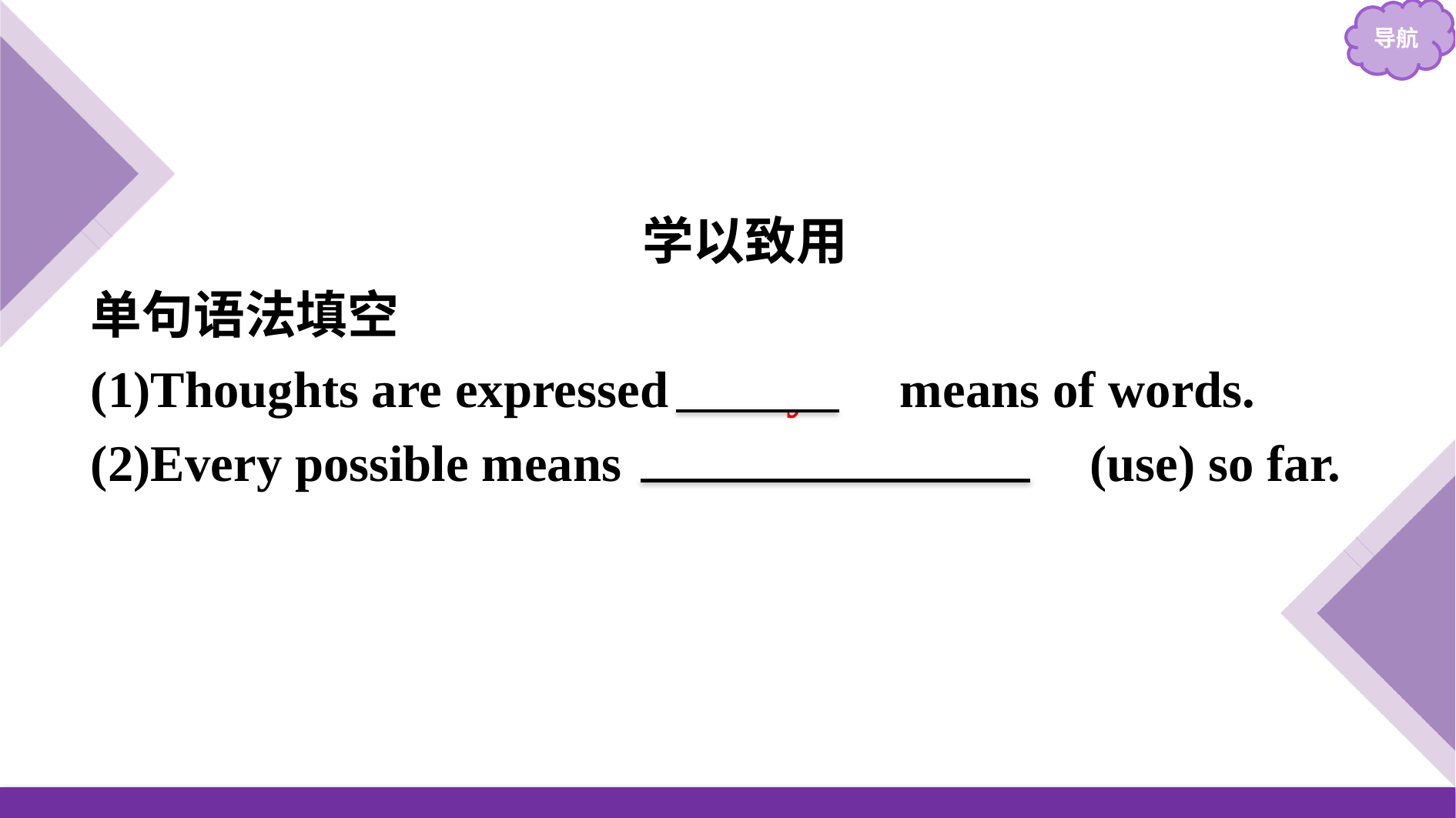

学以致用
单句语法填空
(1)Thoughts are expressed 　by　 means of words.
(2)Every possible means 　has been used　(use) so far.